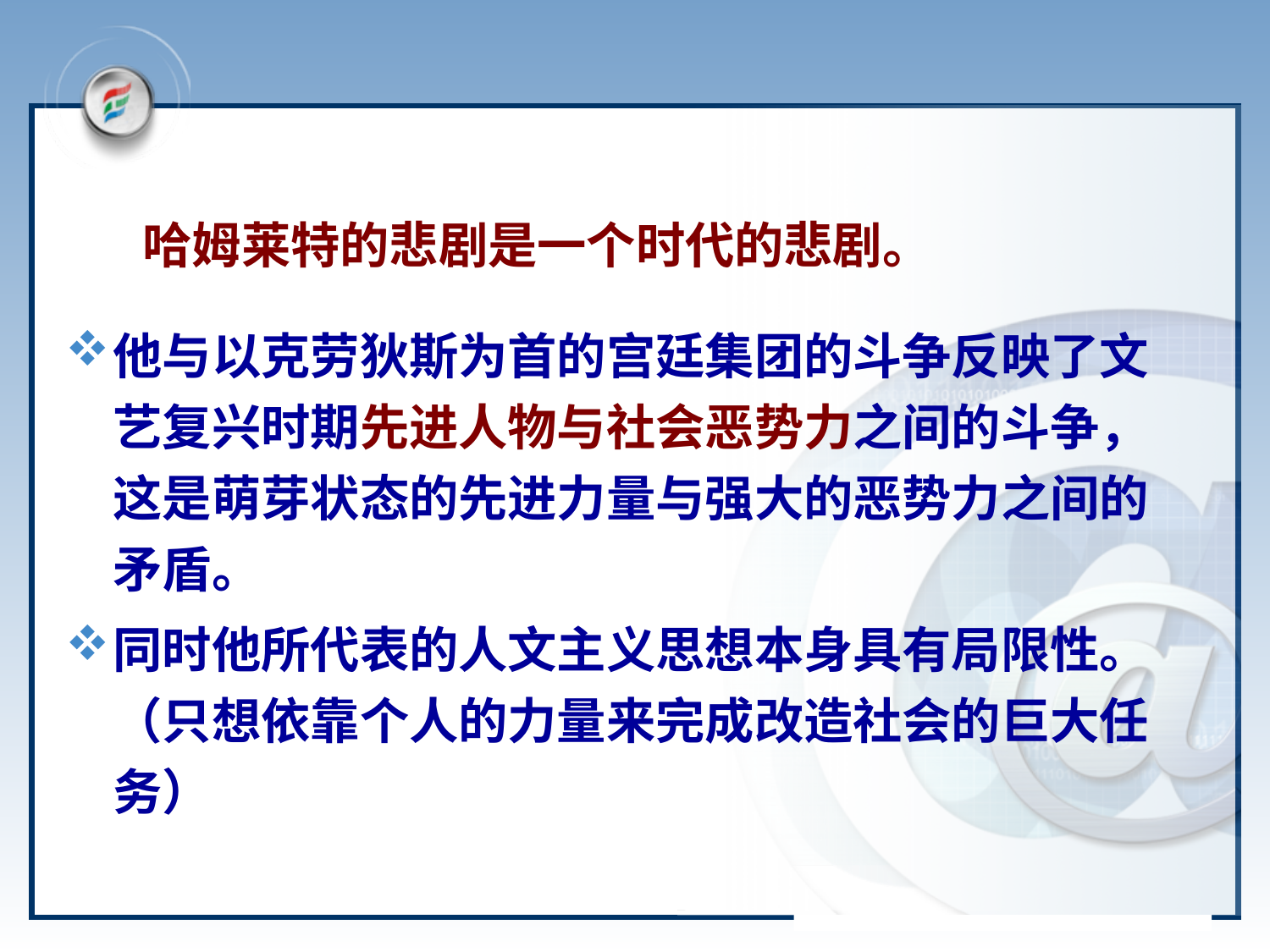

哈姆莱特的悲剧是一个时代的悲剧。
他与以克劳狄斯为首的宫廷集团的斗争反映了文艺复兴时期先进人物与社会恶势力之间的斗争，这是萌芽状态的先进力量与强大的恶势力之间的矛盾。
同时他所代表的人文主义思想本身具有局限性。（只想依靠个人的力量来完成改造社会的巨大任务）